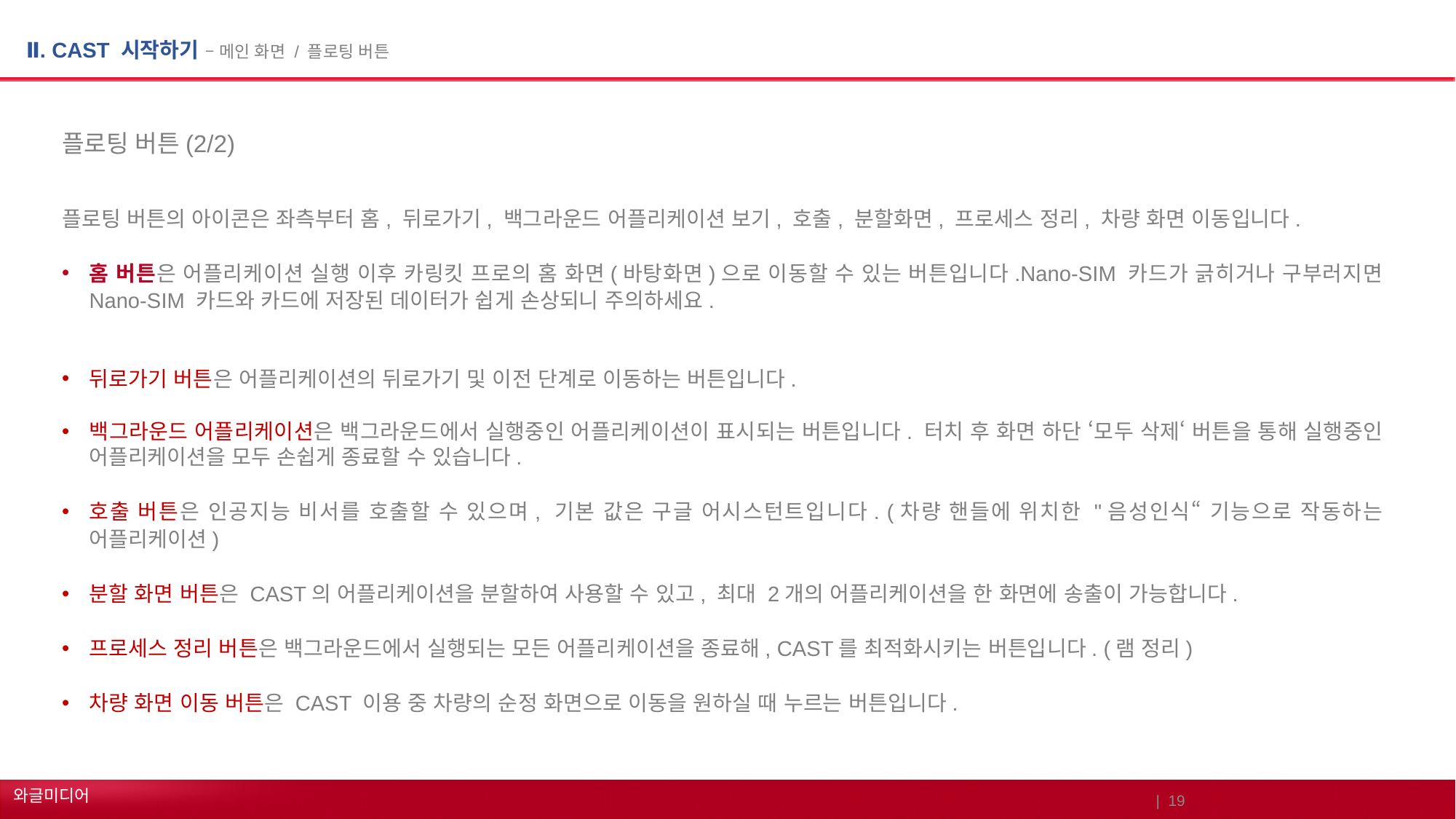

# Ⅱ. CAST 시작하기 – 메인 화면 / 플로팅 버튼
플로팅 버튼(2/2)
플로팅 버튼의 아이콘은 좌측부터 홈, 뒤로가기, 백그라운드 어플리케이션 보기, 호출, 분할화면, 프로세스 정리, 차량 화면 이동입니다.
홈 버튼은 어플리케이션 실행 이후 카링킷 프로의 홈 화면(바탕화면)으로 이동할 수 있는 버튼입니다.Nano-SIM 카드가 긁히거나 구부러지면 Nano-SIM 카드와 카드에 저장된 데이터가 쉽게 손상되니 주의하세요.
뒤로가기 버튼은 어플리케이션의 뒤로가기 및 이전 단계로 이동하는 버튼입니다.
백그라운드 어플리케이션은 백그라운드에서 실행중인 어플리케이션이 표시되는 버튼입니다. 터치 후 화면 하단 ‘모두 삭제‘ 버튼을 통해 실행중인 어플리케이션을 모두 손쉽게 종료할 수 있습니다.
호출 버튼은 인공지능 비서를 호출할 수 있으며, 기본 값은 구글 어시스턴트입니다. (차량 핸들에 위치한 "음성인식“ 기능으로 작동하는 어플리케이션)
분할 화면 버튼은 CAST의 어플리케이션을 분할하여 사용할 수 있고, 최대 2개의 어플리케이션을 한 화면에 송출이 가능합니다.
프로세스 정리 버튼은 백그라운드에서 실행되는 모든 어플리케이션을 종료해, CAST를 최적화시키는 버튼입니다. (램 정리)
차량 화면 이동 버튼은 CAST 이용 중 차량의 순정 화면으로 이동을 원하실 때 누르는 버튼입니다.